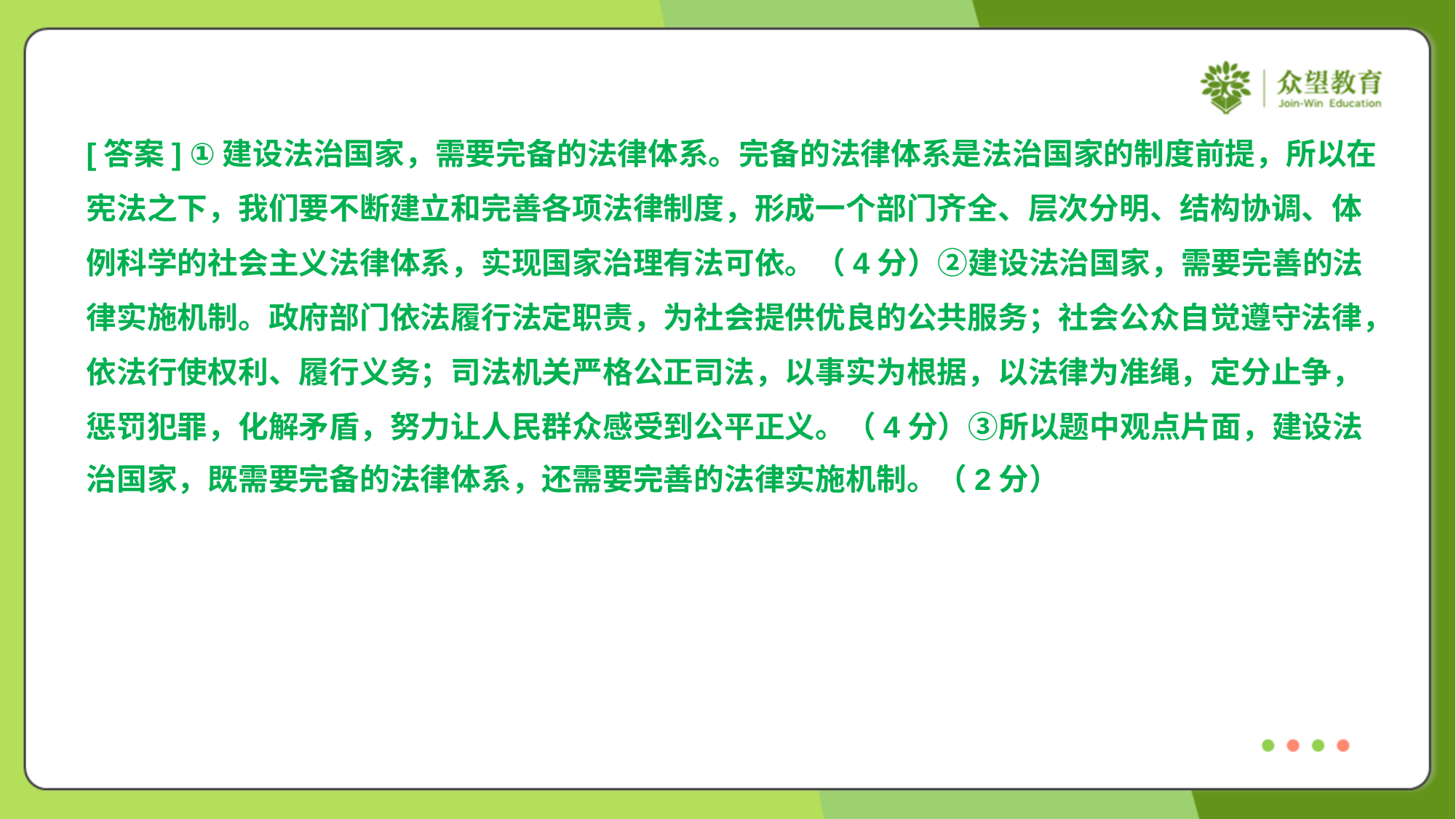

[答案] ①建设法治国家，需要完备的法律体系。完备的法律体系是法治国家的制度前提，所以在
宪法之下，我们要不断建立和完善各项法律制度，形成一个部门齐全、层次分明、结构协调、体
例科学的社会主义法律体系，实现国家治理有法可依。（4分）②建设法治国家，需要完善的法
律实施机制。政府部门依法履行法定职责，为社会提供优良的公共服务；社会公众自觉遵守法律，
依法行使权利、履行义务；司法机关严格公正司法，以事实为根据，以法律为准绳，定分止争，
惩罚犯罪，化解矛盾，努力让人民群众感受到公平正义。（4分）③所以题中观点片面，建设法
治国家，既需要完备的法律体系，还需要完善的法律实施机制。（2分）